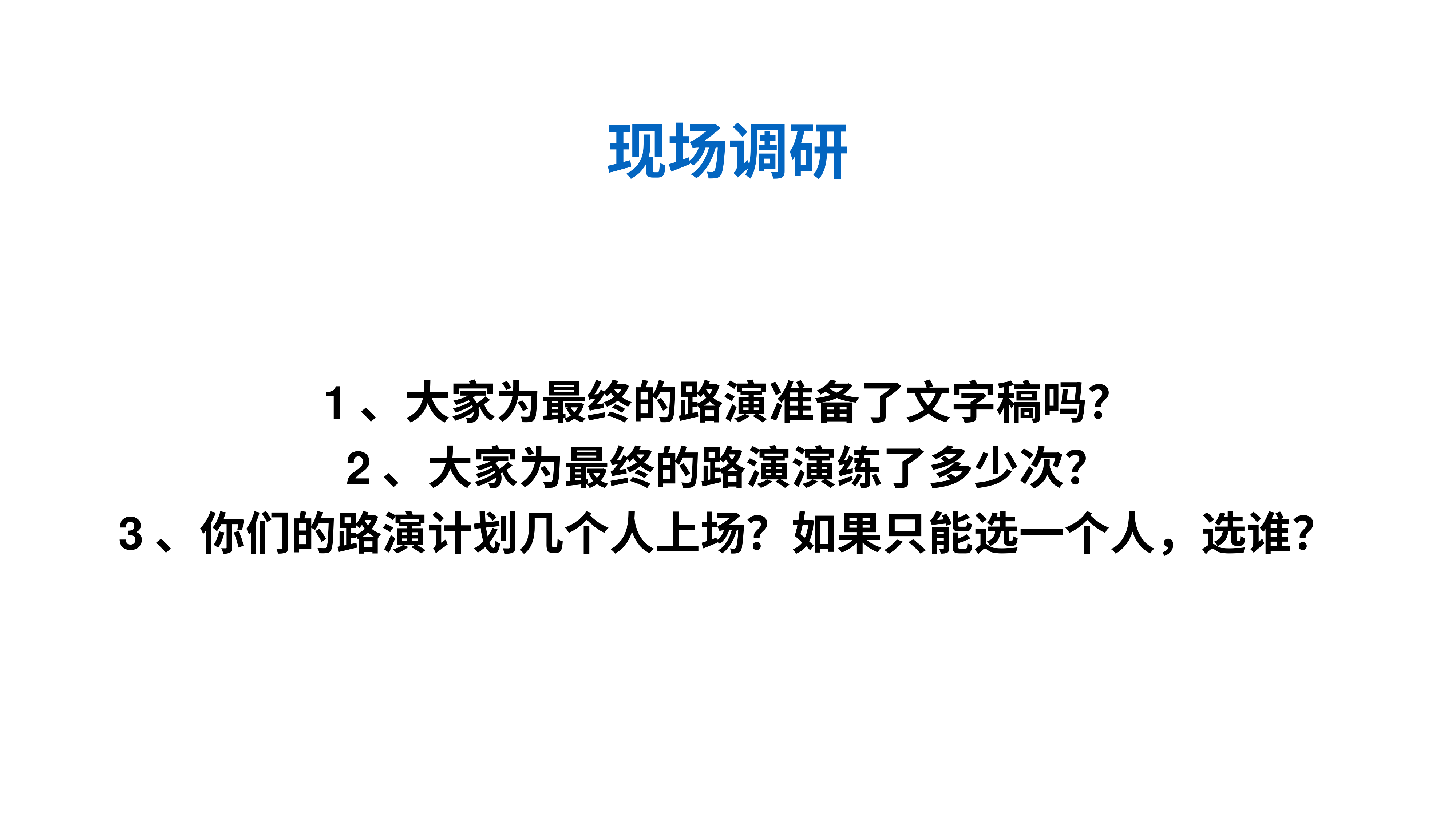

现场调研
1、大家为最终的路演准备了文字稿吗？
2、大家为最终的路演演练了多少次？
3、你们的路演计划几个人上场？如果只能选一个人，选谁？